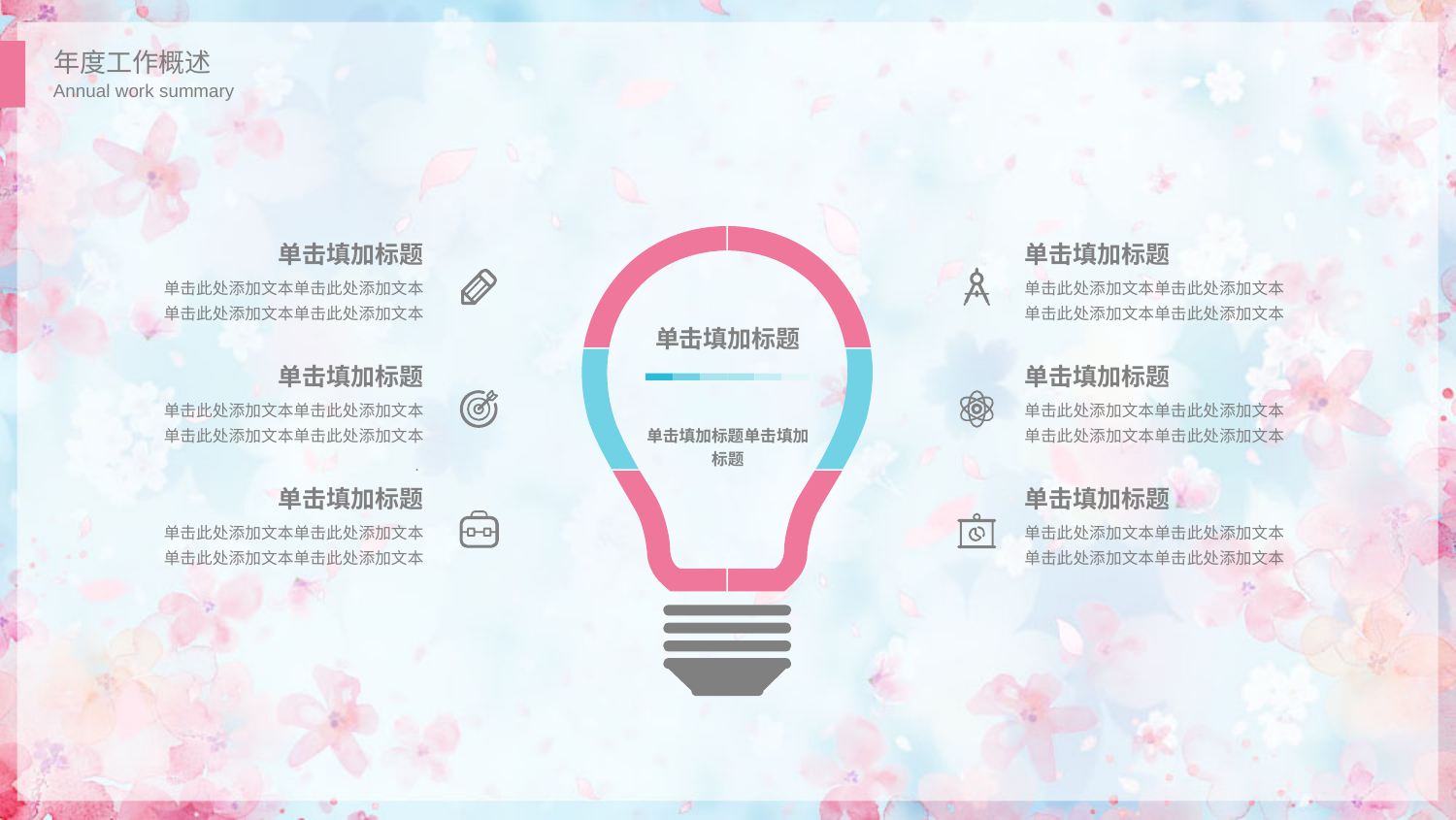

单击填加标题
单击此处添加文本单击此处添加文本
单击此处添加文本单击此处添加文本
单击填加标题
单击此处添加文本单击此处添加文本
单击此处添加文本单击此处添加文本

单击填加标题
单击填加标题
单击此处添加文本单击此处添加文本
单击此处添加文本单击此处添加文本
.
单击填加标题
单击此处添加文本单击此处添加文本
单击此处添加文本单击此处添加文本

单击填加标题单击填加标题

单击填加标题
单击此处添加文本单击此处添加文本
单击此处添加文本单击此处添加文本
单击填加标题
单击此处添加文本单击此处添加文本
单击此处添加文本单击此处添加文本